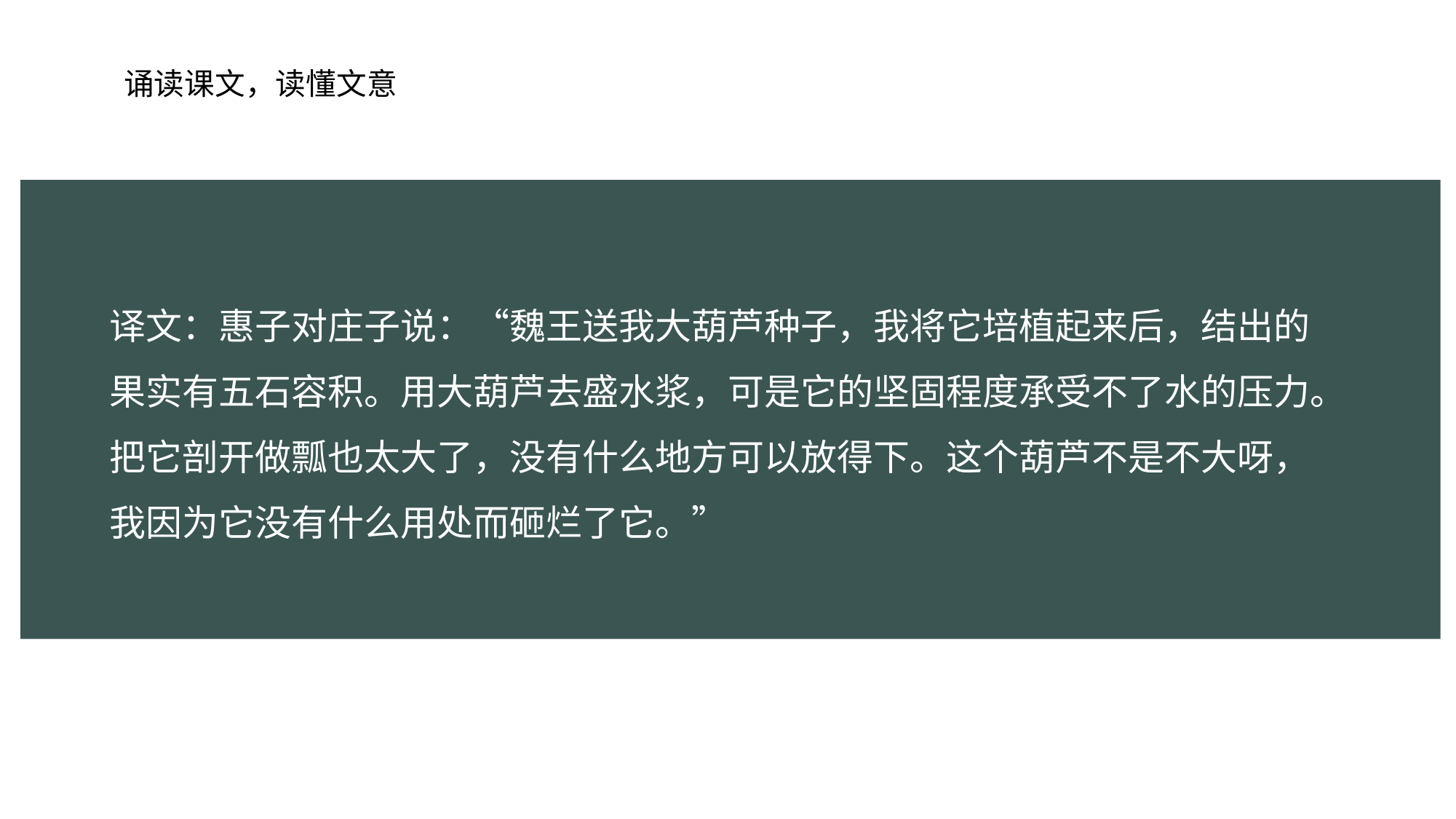

诵读课文，读懂文意

译文：惠子对庄子说：“魏王送我大葫芦种子，我将它培植起来后，结出的果实有五石容积。用大葫芦去盛水浆，可是它的坚固程度承受不了水的压力。把它剖开做瓢也太大了，没有什么地方可以放得下。这个葫芦不是不大呀，我因为它没有什么用处而砸烂了它。”